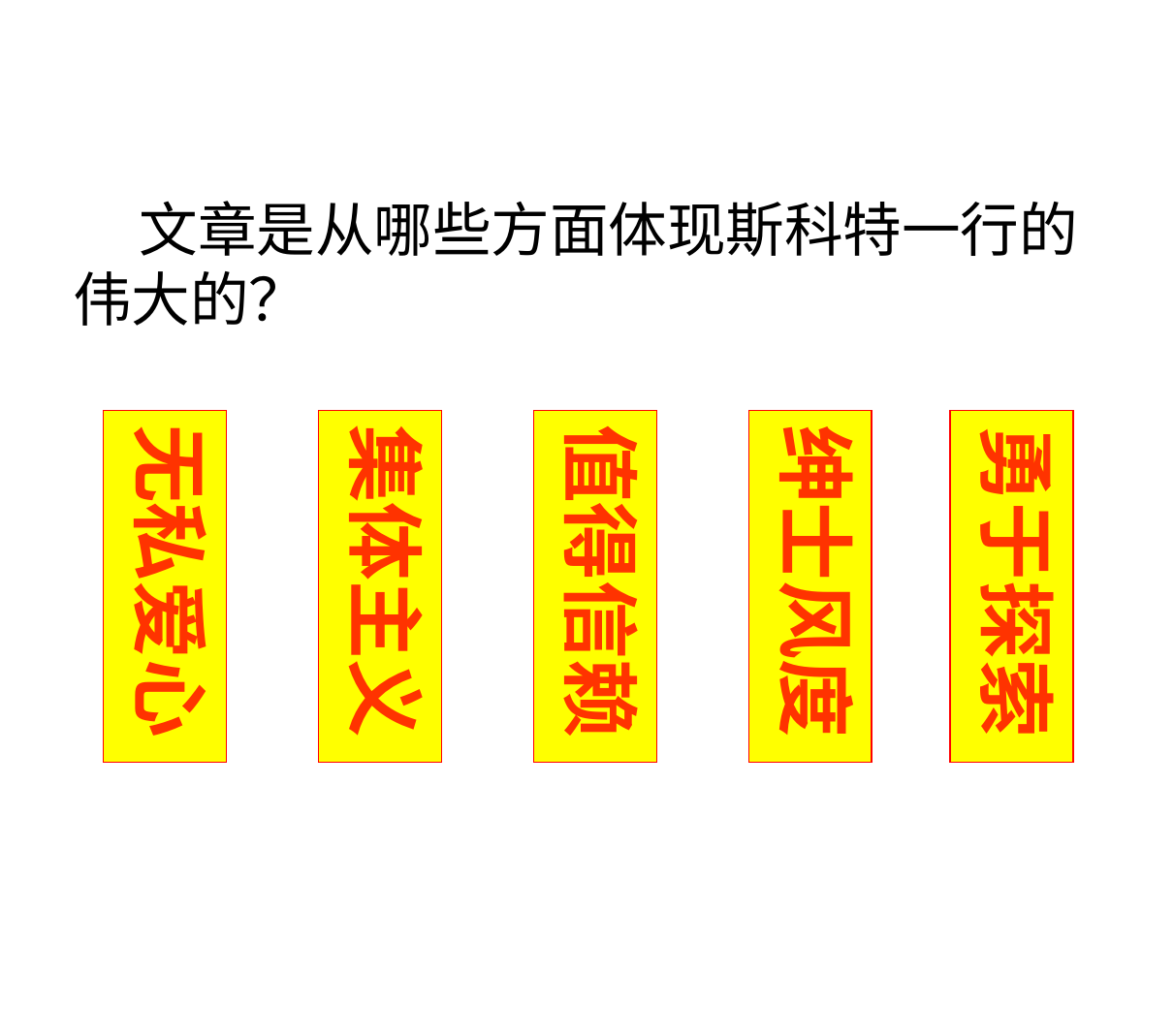

文章是从哪些方面体现斯科特一行的伟大的？
无私爱心
集体主义
值得信赖
绅士风度
勇于探索